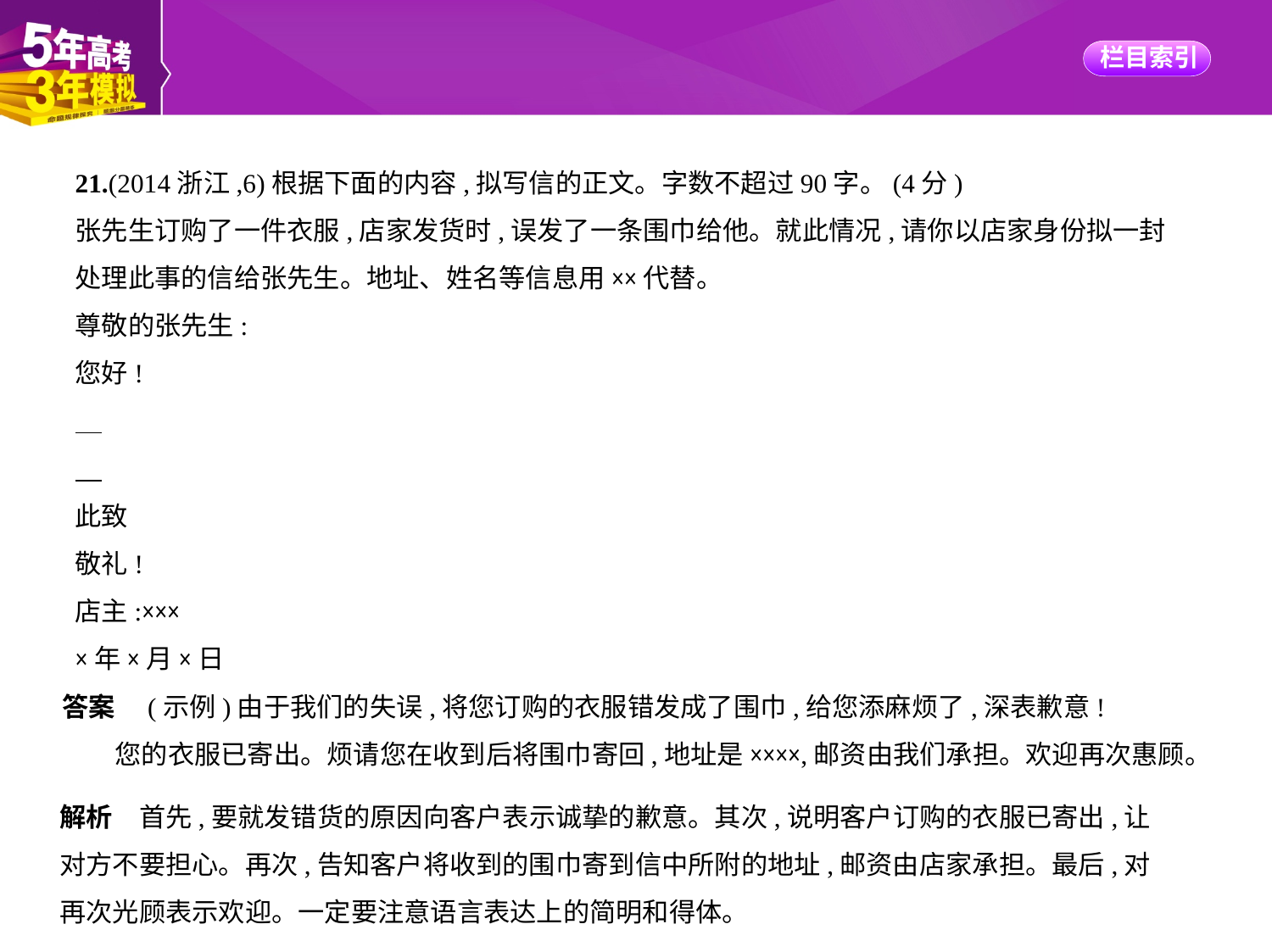

21.(2014浙江,6)根据下面的内容,拟写信的正文。字数不超过90字。(4分)
张先生订购了一件衣服,店家发货时,误发了一条围巾给他。就此情况,请你以店家身份拟一封
处理此事的信给张先生。地址、姓名等信息用××代替。
尊敬的张先生:
您好!

此致
敬礼!
店主:×××
×年×月×日
答案　(示例)由于我们的失误,将您订购的衣服错发成了围巾,给您添麻烦了,深表歉意!
　　您的衣服已寄出。烦请您在收到后将围巾寄回,地址是××××,邮资由我们承担。欢迎再次惠顾。
解析　首先,要就发错货的原因向客户表示诚挚的歉意。其次,说明客户订购的衣服已寄出,让
对方不要担心。再次,告知客户将收到的围巾寄到信中所附的地址,邮资由店家承担。最后,对
再次光顾表示欢迎。一定要注意语言表达上的简明和得体。